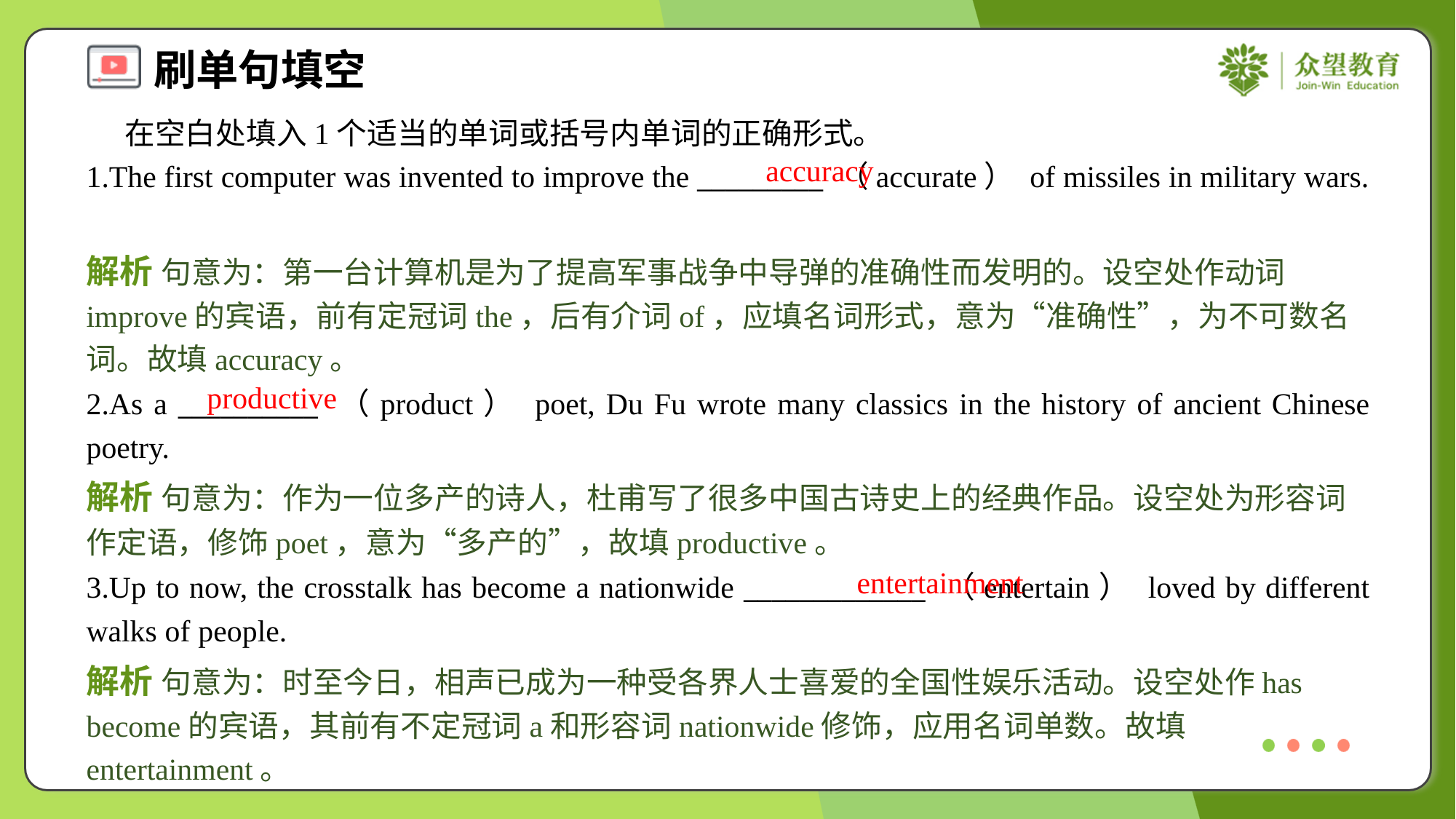

在空白处填入1个适当的单词或括号内单词的正确形式。
1.The first computer was invented to improve the _________ （accurate） of missiles in military wars.
accuracy
解析 句意为：第一台计算机是为了提高军事战争中导弹的准确性而发明的。设空处作动词improve的宾语，前有定冠词the，后有介词of，应填名词形式，意为“准确性”，为不可数名词。故填accuracy。
productive
2.As a __________ （product） poet, Du Fu wrote many classics in the history of ancient Chinese poetry.
解析 句意为：作为一位多产的诗人，杜甫写了很多中国古诗史上的经典作品。设空处为形容词作定语，修饰poet，意为“多产的”，故填productive。
entertainment
3.Up to now, the crosstalk has become a nationwide _____________ （entertain） loved by different walks of people.
解析 句意为：时至今日，相声已成为一种受各界人士喜爱的全国性娱乐活动。设空处作has become的宾语，其前有不定冠词a和形容词nationwide修饰，应用名词单数。故填entertainment。